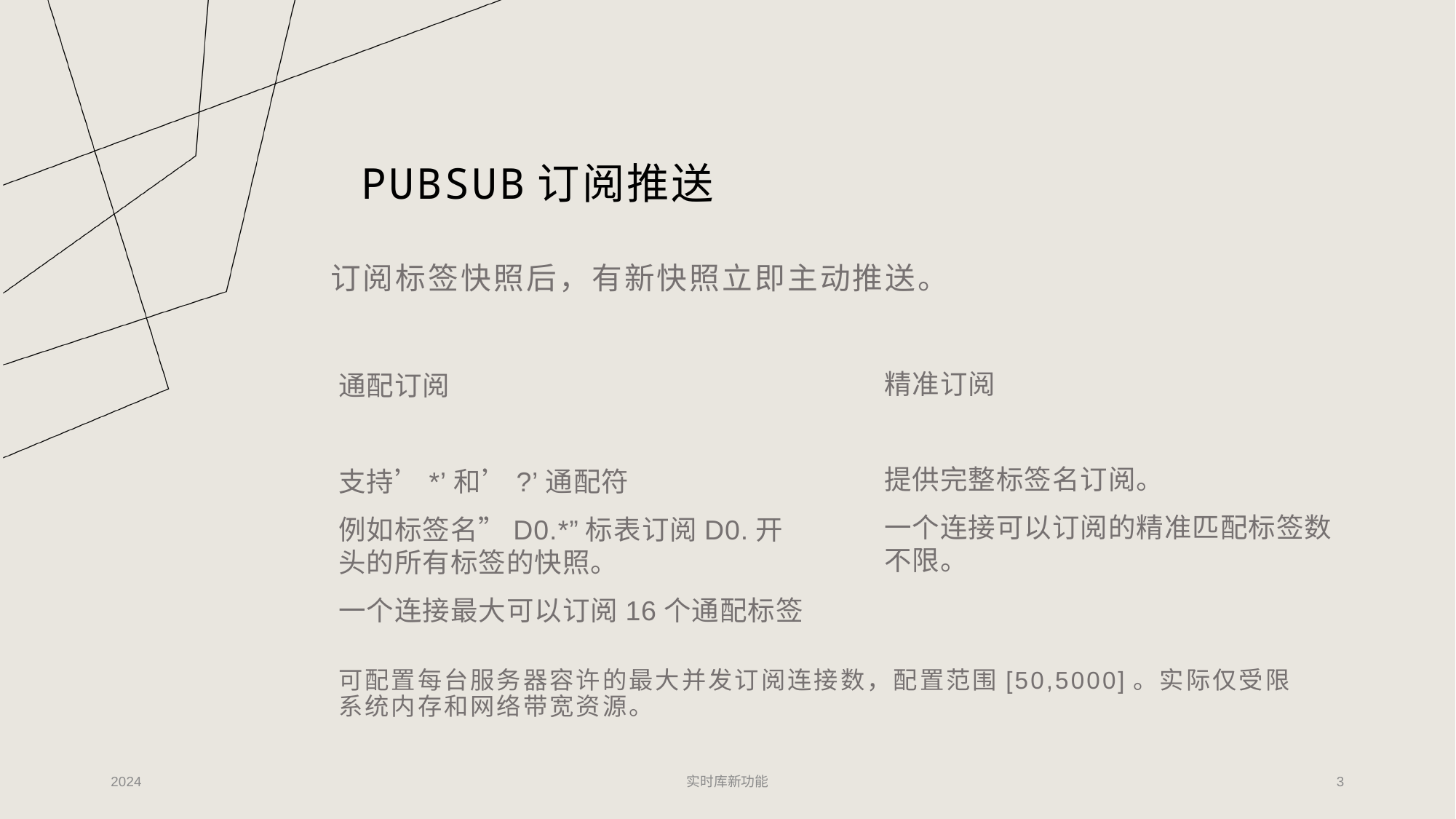

# Pubsub订阅推送
订阅标签快照后，有新快照立即主动推送。
精准订阅

提供完整标签名订阅。
一个连接可以订阅的精准匹配标签数不限。
通配订阅

支持’*’和’?’通配符
例如标签名”D0.*”标表订阅D0.开头的所有标签的快照。
一个连接最大可以订阅16个通配标签
可配置每台服务器容许的最大并发订阅连接数，配置范围[50,5000]。实际仅受限系统内存和网络带宽资源。
2024
实时库新功能
3